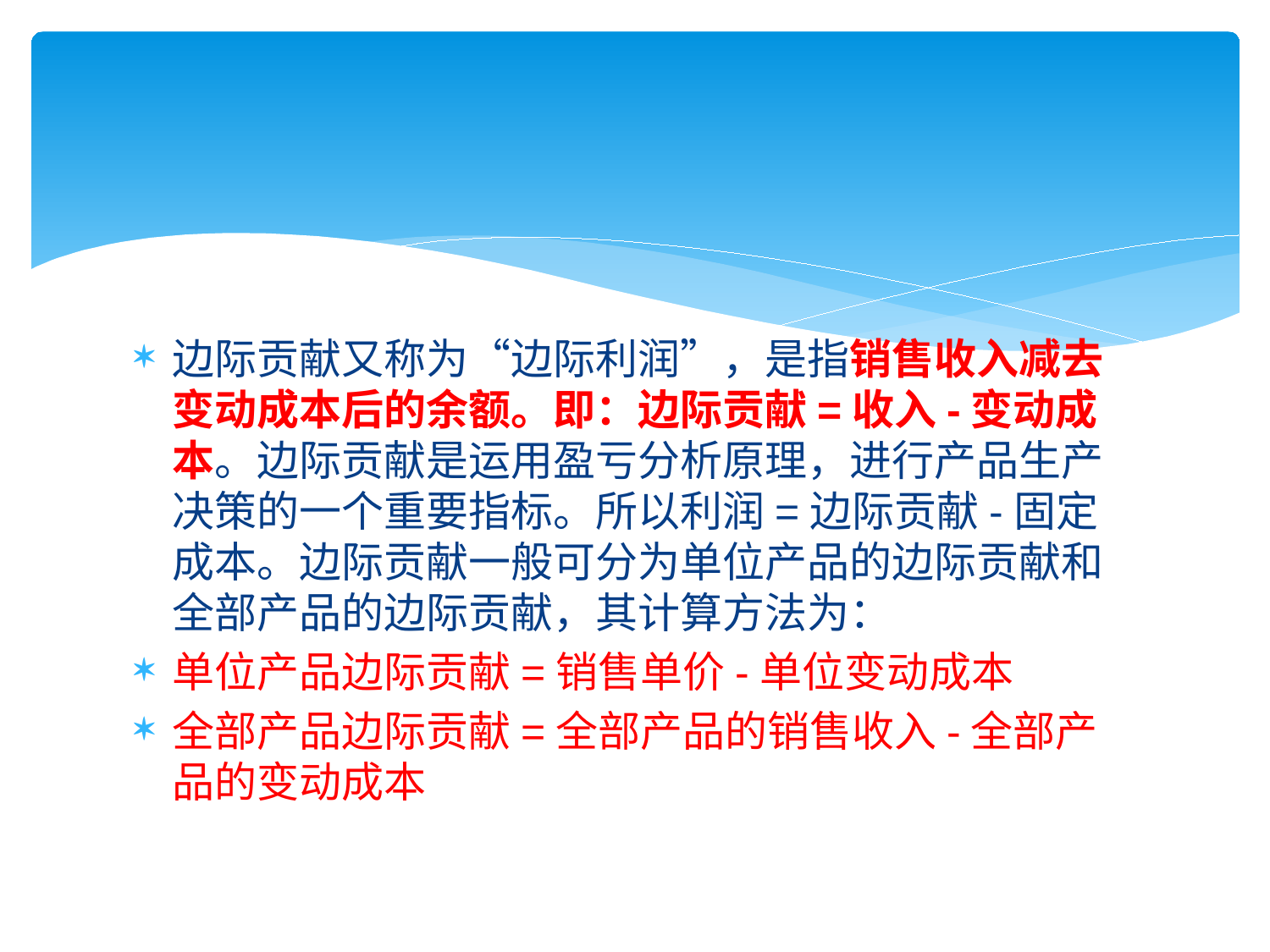

边际贡献又称为“边际利润”，是指销售收入减去变动成本后的余额。即：边际贡献=收入-变动成本。边际贡献是运用盈亏分析原理，进行产品生产决策的一个重要指标。所以利润=边际贡献-固定成本。边际贡献一般可分为单位产品的边际贡献和全部产品的边际贡献，其计算方法为：
单位产品边际贡献=销售单价-单位变动成本
全部产品边际贡献=全部产品的销售收入-全部产品的变动成本